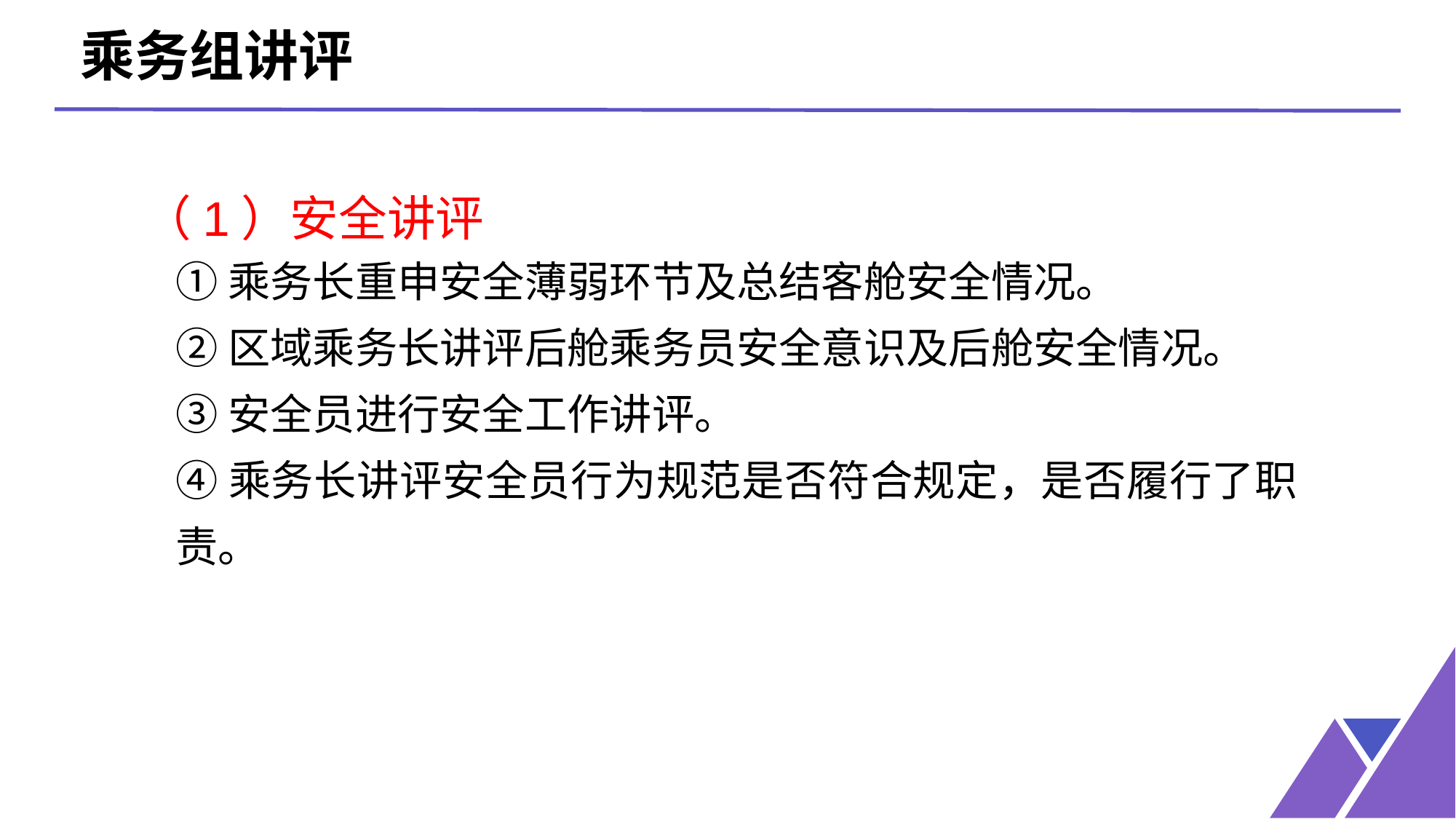

乘务组讲评
（1）安全讲评

①乘务长重申安全薄弱环节及总结客舱安全情况。
②区域乘务长讲评后舱乘务员安全意识及后舱安全情况。
③安全员进行安全工作讲评。
④乘务长讲评安全员行为规范是否符合规定，是否履行了职责。